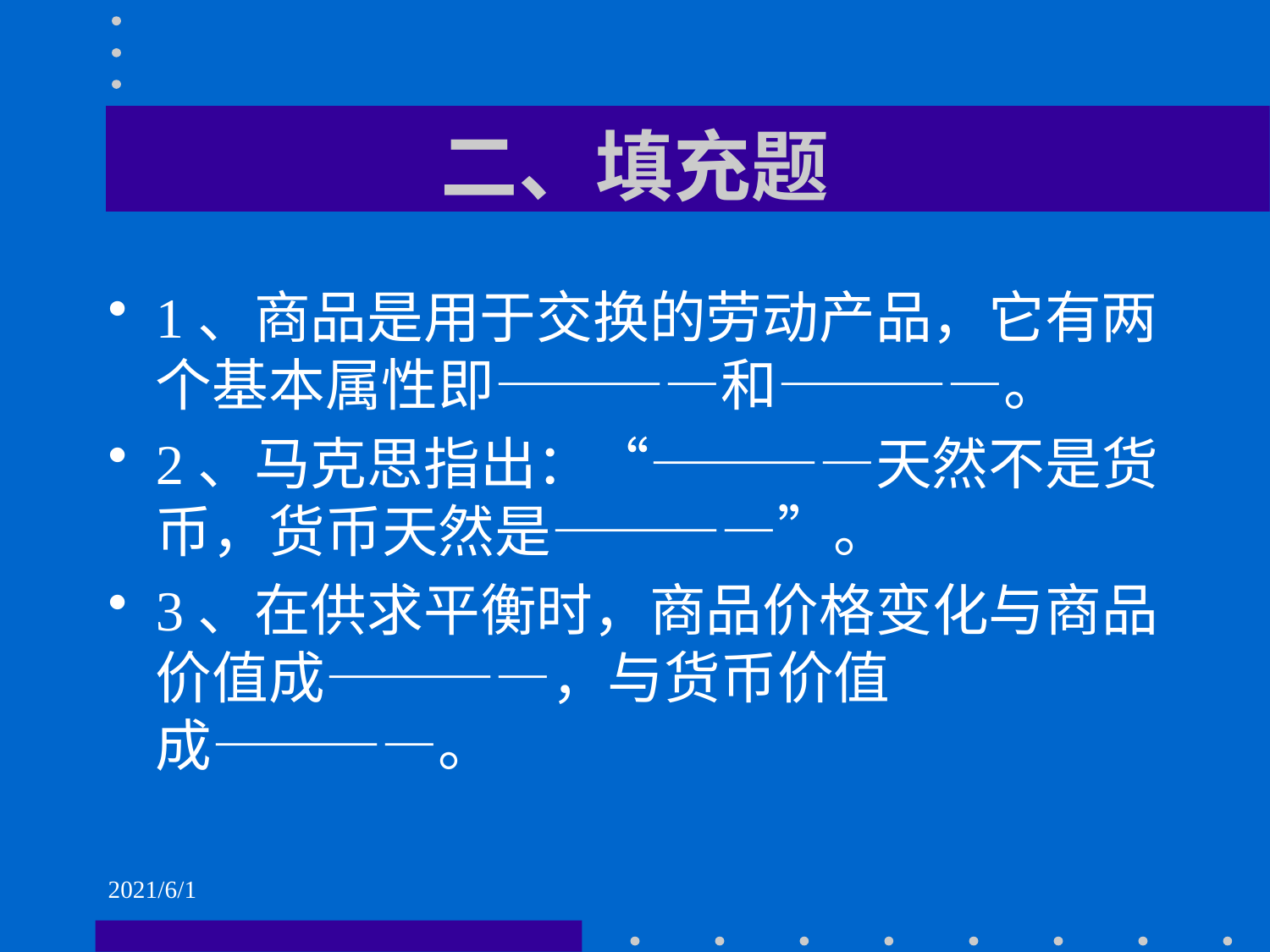

# 二、填充题
1、商品是用于交换的劳动产品，它有两个基本属性即――――和――――。
2、马克思指出：“――――天然不是货币，货币天然是――――”。
3、在供求平衡时，商品价格变化与商品价值成――――，与货币价值成――――。
2021/6/1